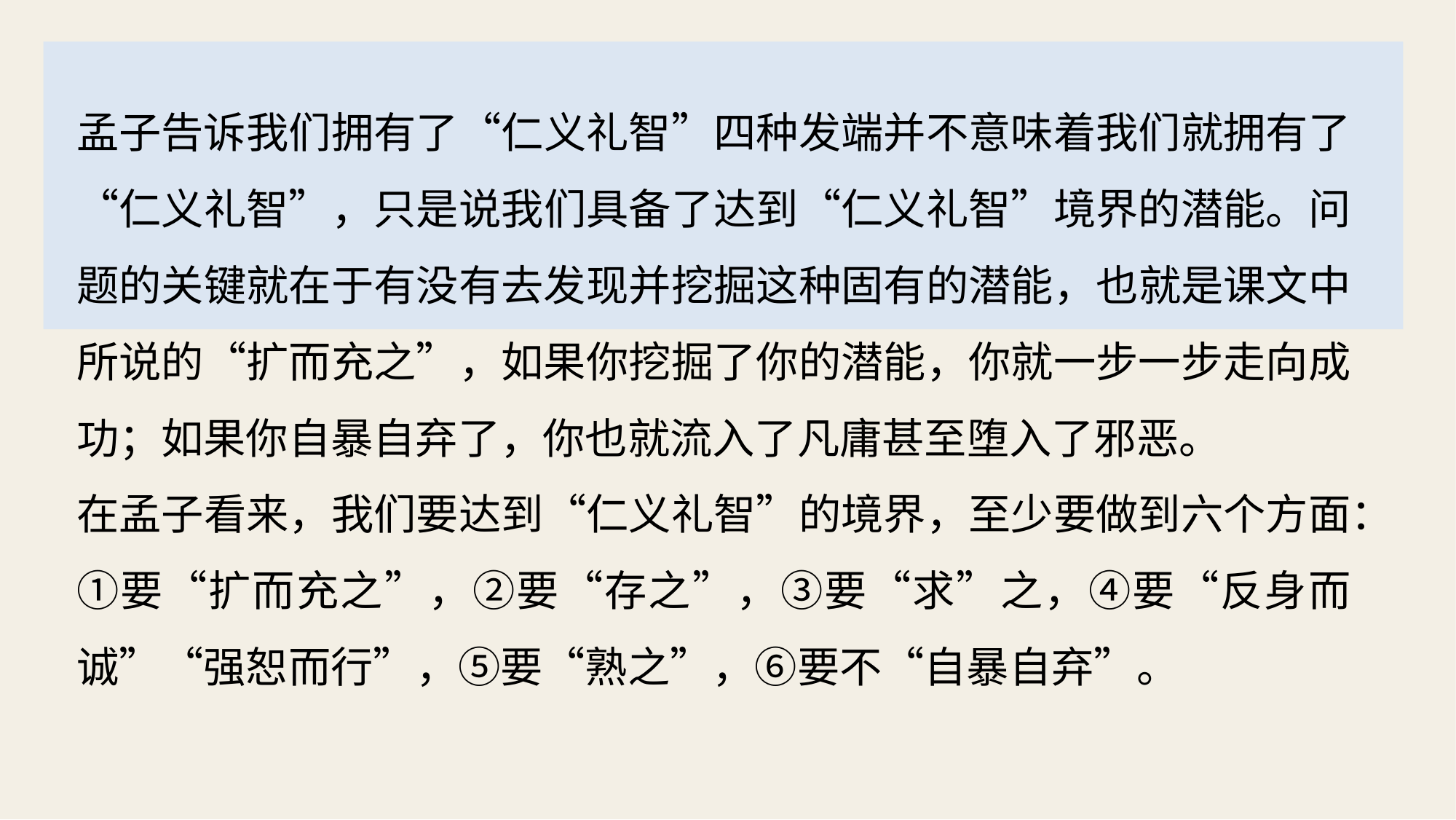

孟子告诉我们拥有了“仁义礼智”四种发端并不意味着我们就拥有了“仁义礼智”，只是说我们具备了达到“仁义礼智”境界的潜能。问题的关键就在于有没有去发现并挖掘这种固有的潜能，也就是课文中所说的“扩而充之”，如果你挖掘了你的潜能，你就一步一步走向成功；如果你自暴自弃了，你也就流入了凡庸甚至堕入了邪恶。
在孟子看来，我们要达到“仁义礼智”的境界，至少要做到六个方面：①要“扩而充之”，②要“存之”，③要“求”之，④要“反身而诚”“强恕而行”，⑤要“熟之”，⑥要不“自暴自弃”。